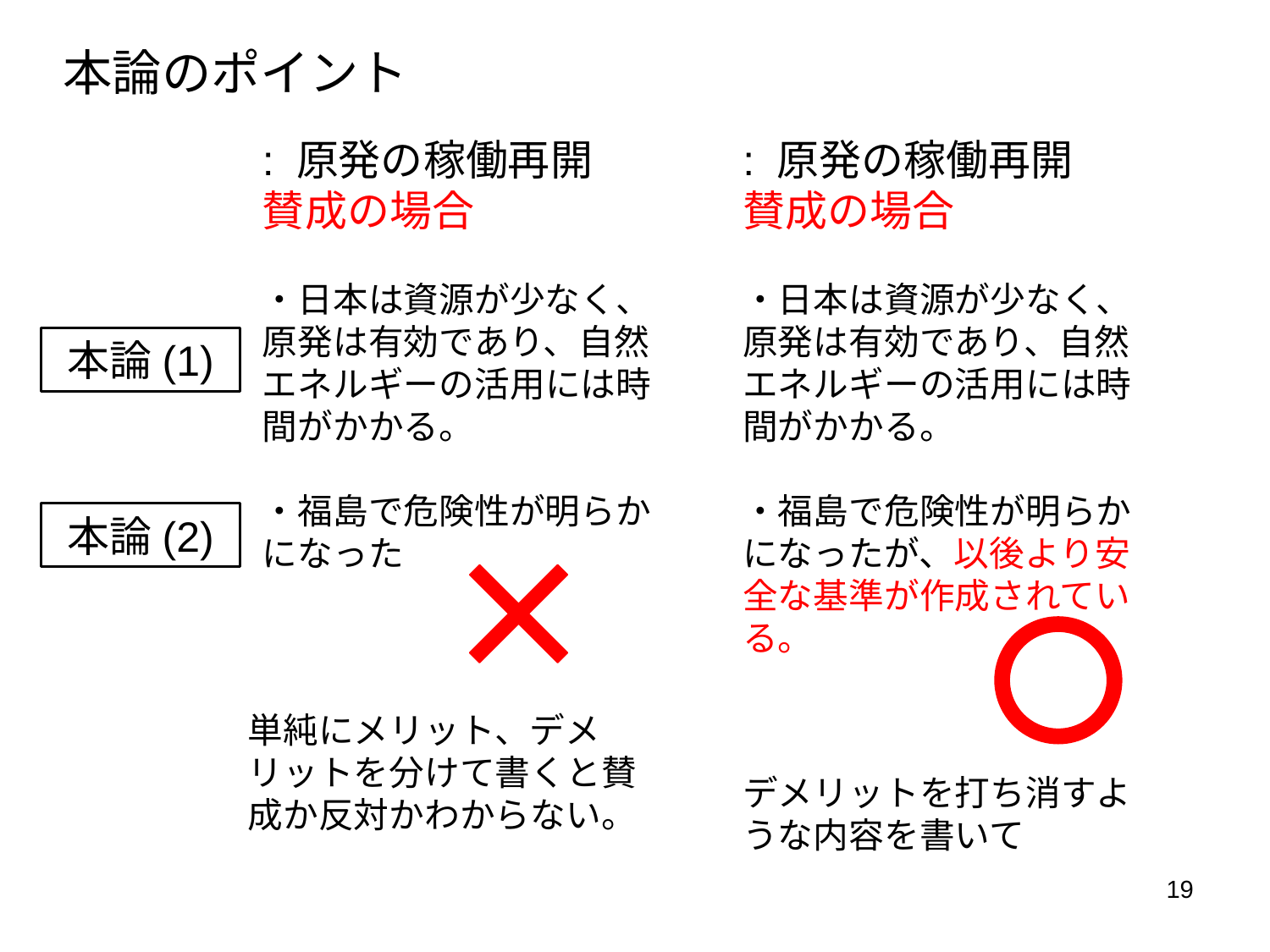

本論のポイント
: 原発の稼働再開
賛成の場合

・日本は資源が少なく、原発は有効であり、自然エネルギーの活用には時間がかかる。

・福島で危険性が明らかになった

: 原発の稼働再開
賛成の場合

・日本は資源が少なく、原発は有効であり、自然エネルギーの活用には時間がかかる。

・福島で危険性が明らかになったが、以後より安全な基準が作成されている。

本論(1)
本論(2)

単純にメリット、デメリットを分けて書くと賛成か反対かわからない。
デメリットを打ち消すような内容を書いて
19